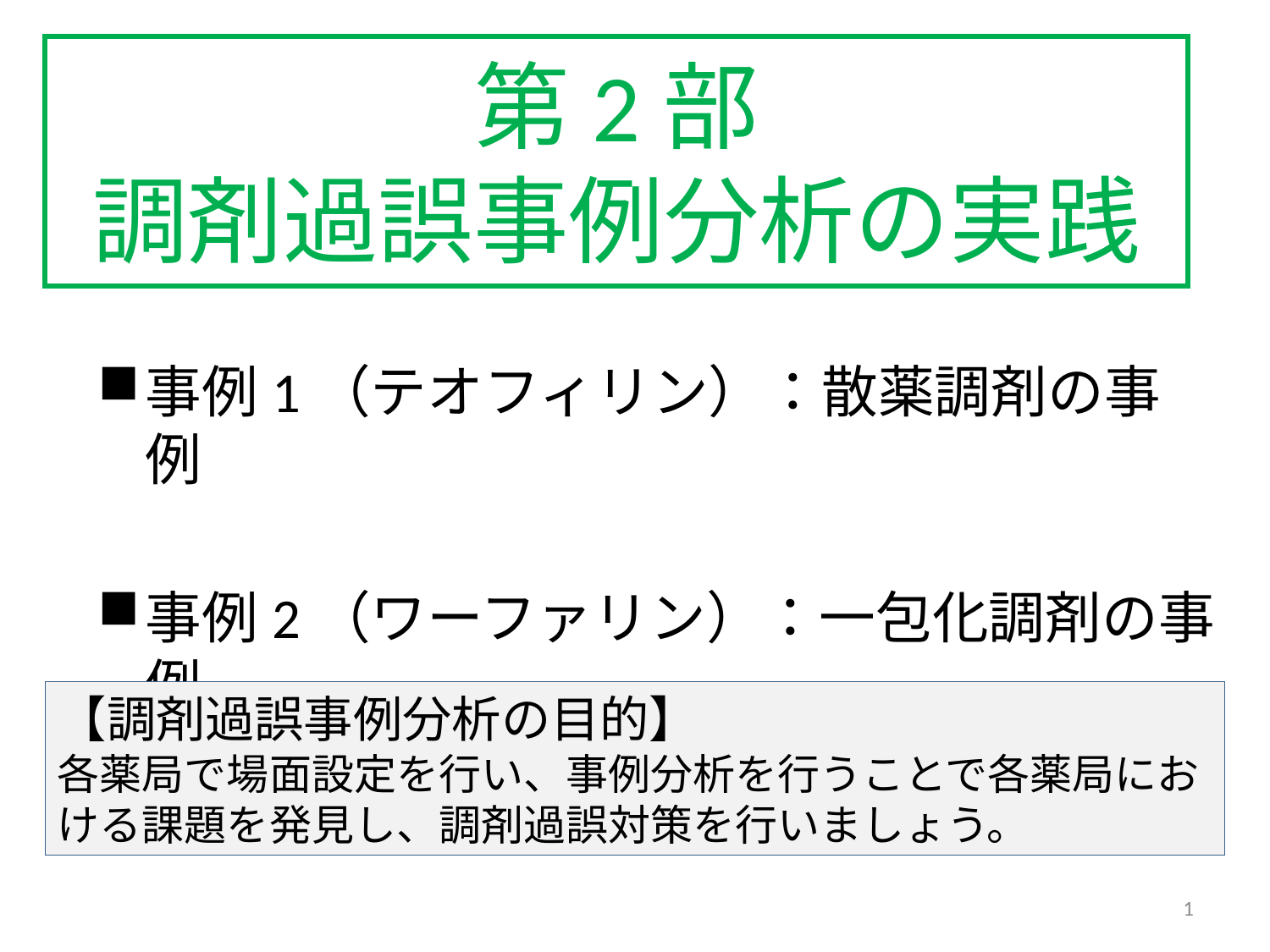

# 第2部 調剤過誤事例分析の実践
事例1（テオフィリン）：散薬調剤の事例

事例2（ワーファリン）：一包化調剤の事例
【調剤過誤事例分析の目的】
各薬局で場面設定を行い、事例分析を行うことで各薬局における課題を発見し、調剤過誤対策を行いましょう。
1